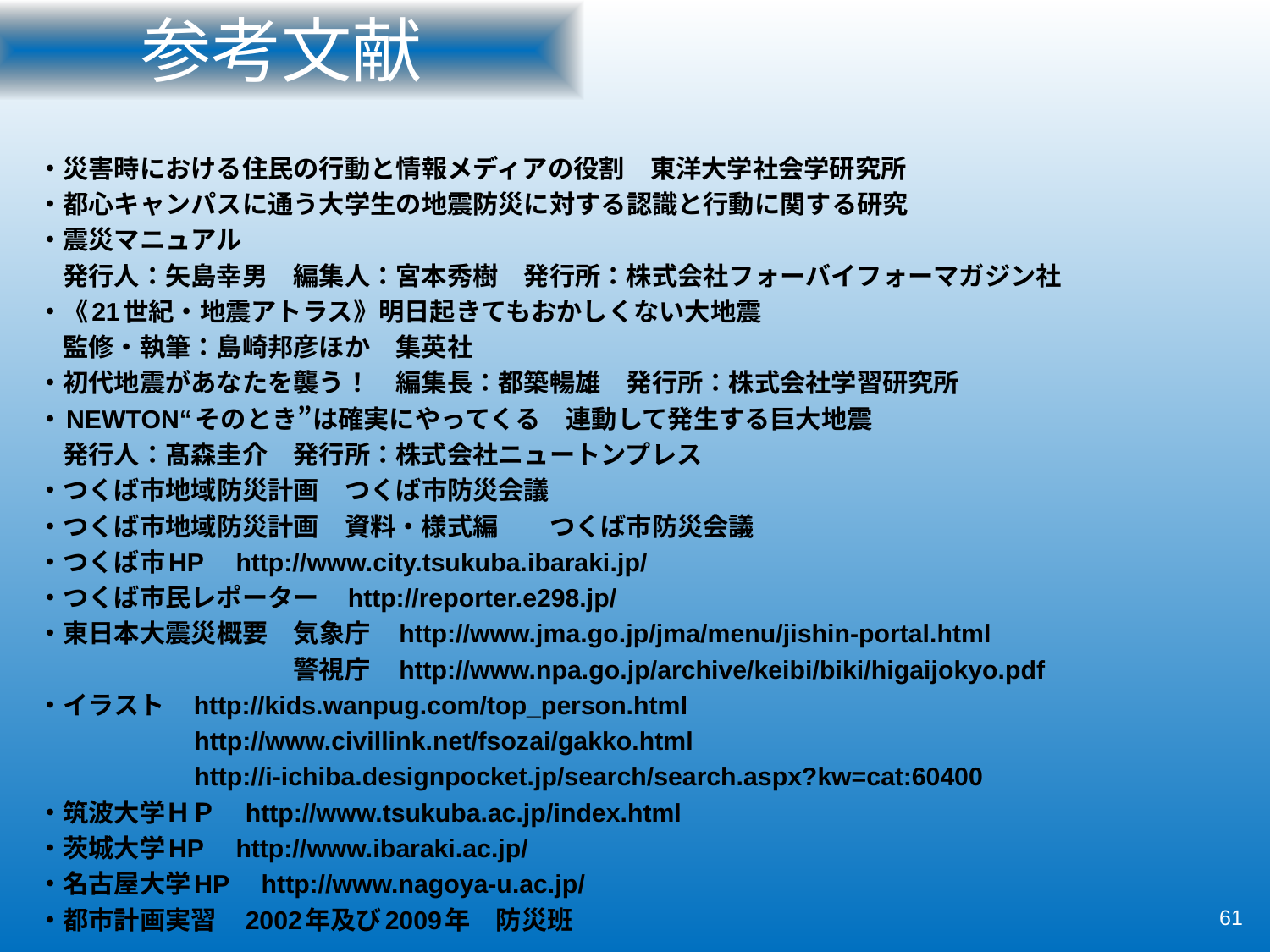

参考文献
#
・災害時における住民の行動と情報メディアの役割　東洋大学社会学研究所
・都心キャンパスに通う大学生の地震防災に対する認識と行動に関する研究
・震災マニュアル
　発行人：矢島幸男　編集人：宮本秀樹　発行所：株式会社フォーバイフォーマガジン社
・《21世紀・地震アトラス》明日起きてもおかしくない大地震
　監修・執筆：島崎邦彦ほか　集英社
・初代地震があなたを襲う！　編集長：都築暢雄　発行所：株式会社学習研究所
・NEWTON“そのとき”は確実にやってくる　連動して発生する巨大地震
　発行人：髙森圭介　発行所：株式会社ニュートンプレス
・つくば市地域防災計画　つくば市防災会議
・つくば市地域防災計画　資料・様式編　　つくば市防災会議
・つくば市HP　http://www.city.tsukuba.ibaraki.jp/
・つくば市民レポーター　http://reporter.e298.jp/
・東日本大震災概要　気象庁　http://www.jma.go.jp/jma/menu/jishin-portal.html
　　　　　　　　　　警視庁　http://www.npa.go.jp/archive/keibi/biki/higaijokyo.pdf
・イラスト　http://kids.wanpug.com/top_person.html
　　　　　　http://www.civillink.net/fsozai/gakko.html
　　　　　　http://i-ichiba.designpocket.jp/search/search.aspx?kw=cat:60400
・筑波大学ＨＰ　http://www.tsukuba.ac.jp/index.html
・茨城大学HP　http://www.ibaraki.ac.jp/
・名古屋大学HP　http://www.nagoya-u.ac.jp/
・都市計画実習　2002年及び2009年　防災班

61